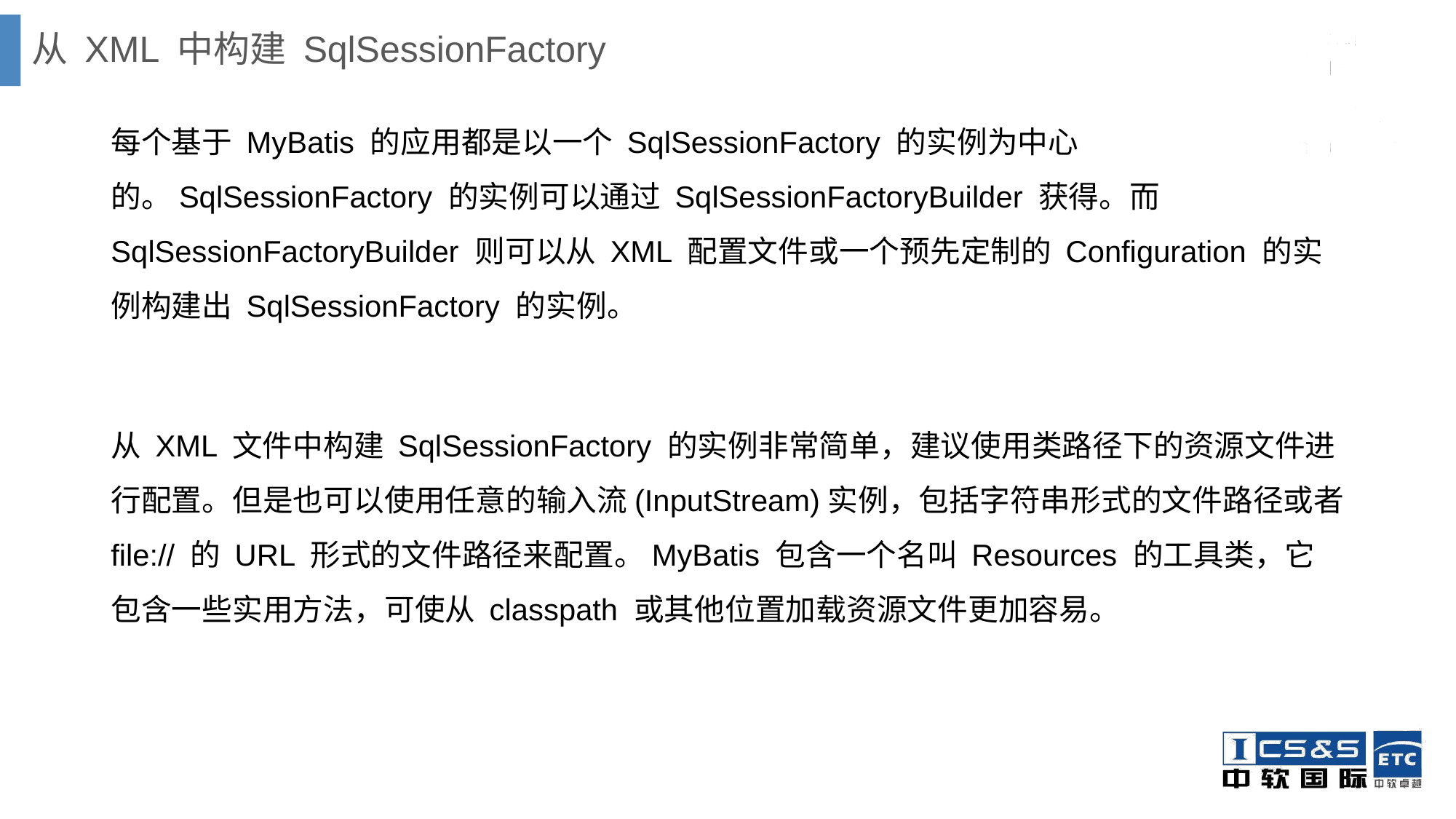

# 从 XML 中构建 SqlSessionFactory
每个基于 MyBatis 的应用都是以一个 SqlSessionFactory 的实例为中心的。SqlSessionFactory 的实例可以通过 SqlSessionFactoryBuilder 获得。而 SqlSessionFactoryBuilder 则可以从 XML 配置文件或一个预先定制的 Configuration 的实例构建出 SqlSessionFactory 的实例。

从 XML 文件中构建 SqlSessionFactory 的实例非常简单，建议使用类路径下的资源文件进行配置。但是也可以使用任意的输入流(InputStream)实例，包括字符串形式的文件路径或者 file:// 的 URL 形式的文件路径来配置。MyBatis 包含一个名叫 Resources 的工具类，它包含一些实用方法，可使从 classpath 或其他位置加载资源文件更加容易。